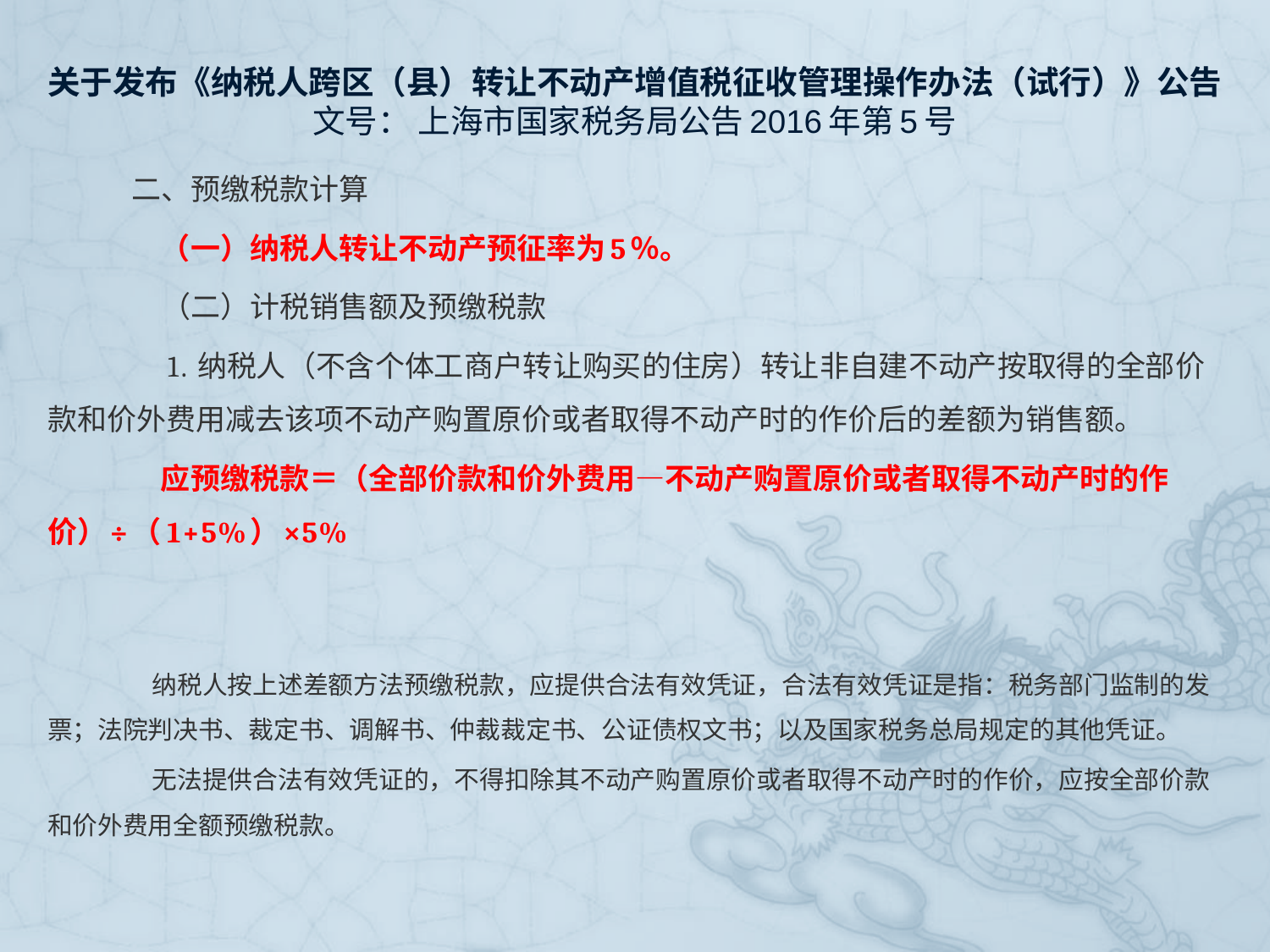

# 关于发布《纳税人跨区（县）转让不动产增值税征收管理操作办法（试行）》公告 文号： 上海市国家税务局公告2016年第5号
　二、预缴税款计算
　　（一）纳税人转让不动产预征率为5％。
　　（二）计税销售额及预缴税款
　　1. 纳税人（不含个体工商户转让购买的住房）转让非自建不动产按取得的全部价款和价外费用减去该项不动产购置原价或者取得不动产时的作价后的差额为销售额。
　　应预缴税款＝（全部价款和价外费用—不动产购置原价或者取得不动产时的作价）÷（1+5%）×5%

　　纳税人按上述差额方法预缴税款，应提供合法有效凭证，合法有效凭证是指：税务部门监制的发票；法院判决书、裁定书、调解书、仲裁裁定书、公证债权文书；以及国家税务总局规定的其他凭证。
　　无法提供合法有效凭证的，不得扣除其不动产购置原价或者取得不动产时的作价，应按全部价款和价外费用全额预缴税款。